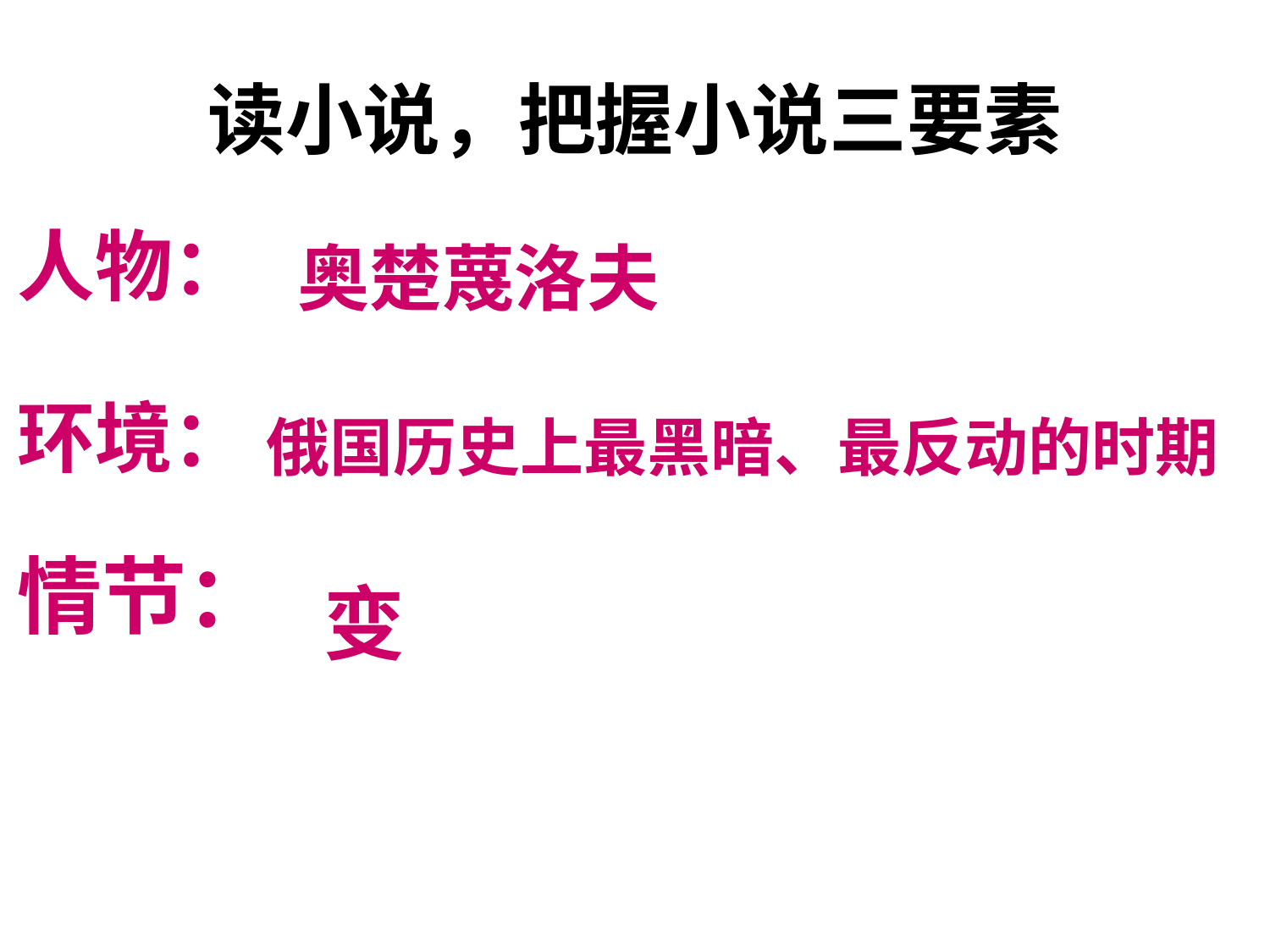

# 读小说，把握小说三要素
人物：

环境：

情节：
奥楚蔑洛夫
俄国历史上最黑暗、最反动的时期
变